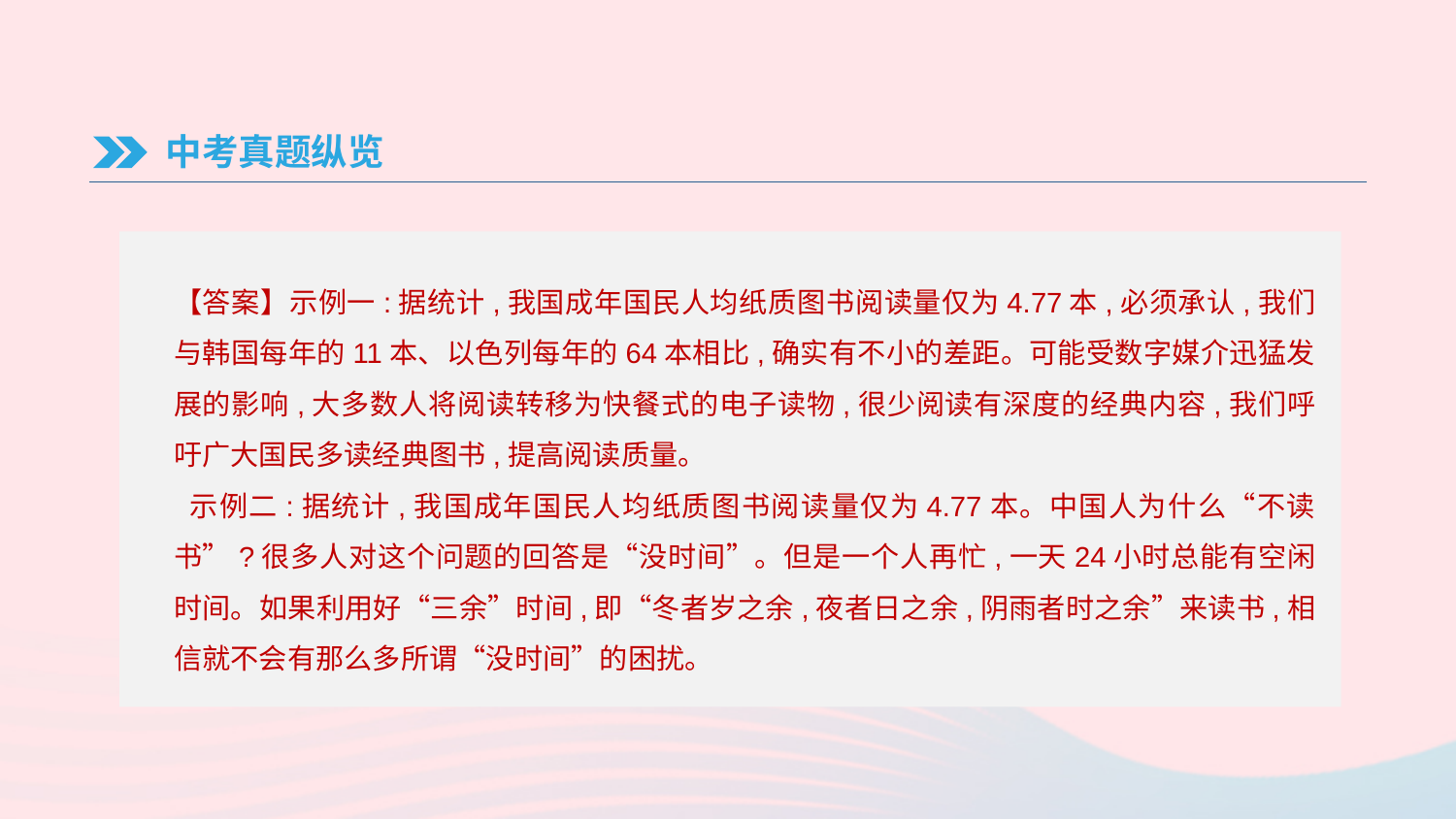

中考真题纵览

【答案】示例一:据统计,我国成年国民人均纸质图书阅读量仅为4.77本,必须承认,我们与韩国每年的11本、以色列每年的64本相比,确实有不小的差距。可能受数字媒介迅猛发展的影响,大多数人将阅读转移为快餐式的电子读物,很少阅读有深度的经典内容,我们呼吁广大国民多读经典图书,提高阅读质量。
 示例二:据统计,我国成年国民人均纸质图书阅读量仅为4.77本。中国人为什么“不读书”?很多人对这个问题的回答是“没时间”。但是一个人再忙,一天24小时总能有空闲时间。如果利用好“三余”时间,即“冬者岁之余,夜者日之余,阴雨者时之余”来读书,相信就不会有那么多所谓“没时间”的困扰。